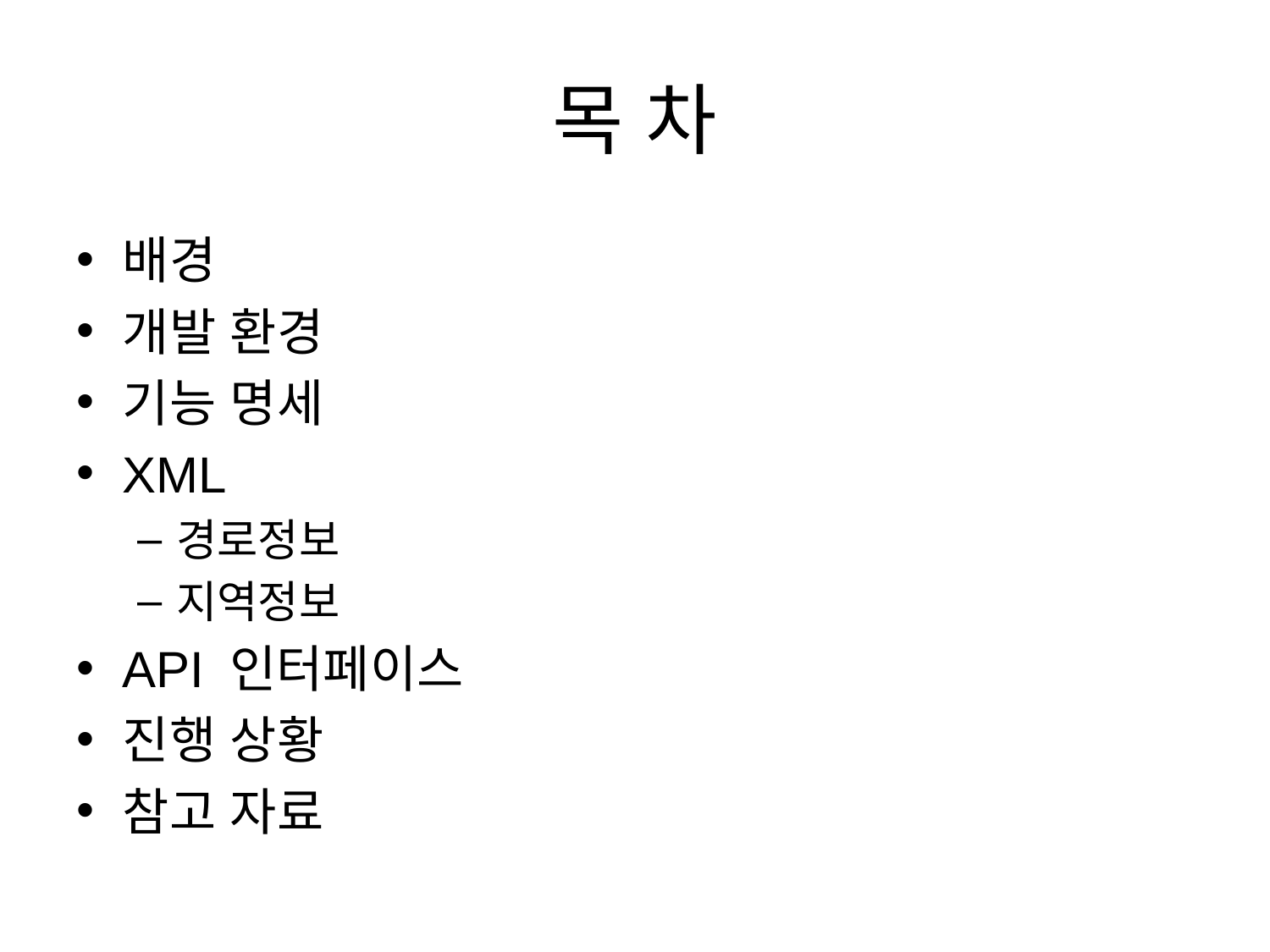

# 목 차
배경
개발 환경
기능 명세
XML
경로정보
지역정보
API 인터페이스
진행 상황
참고 자료